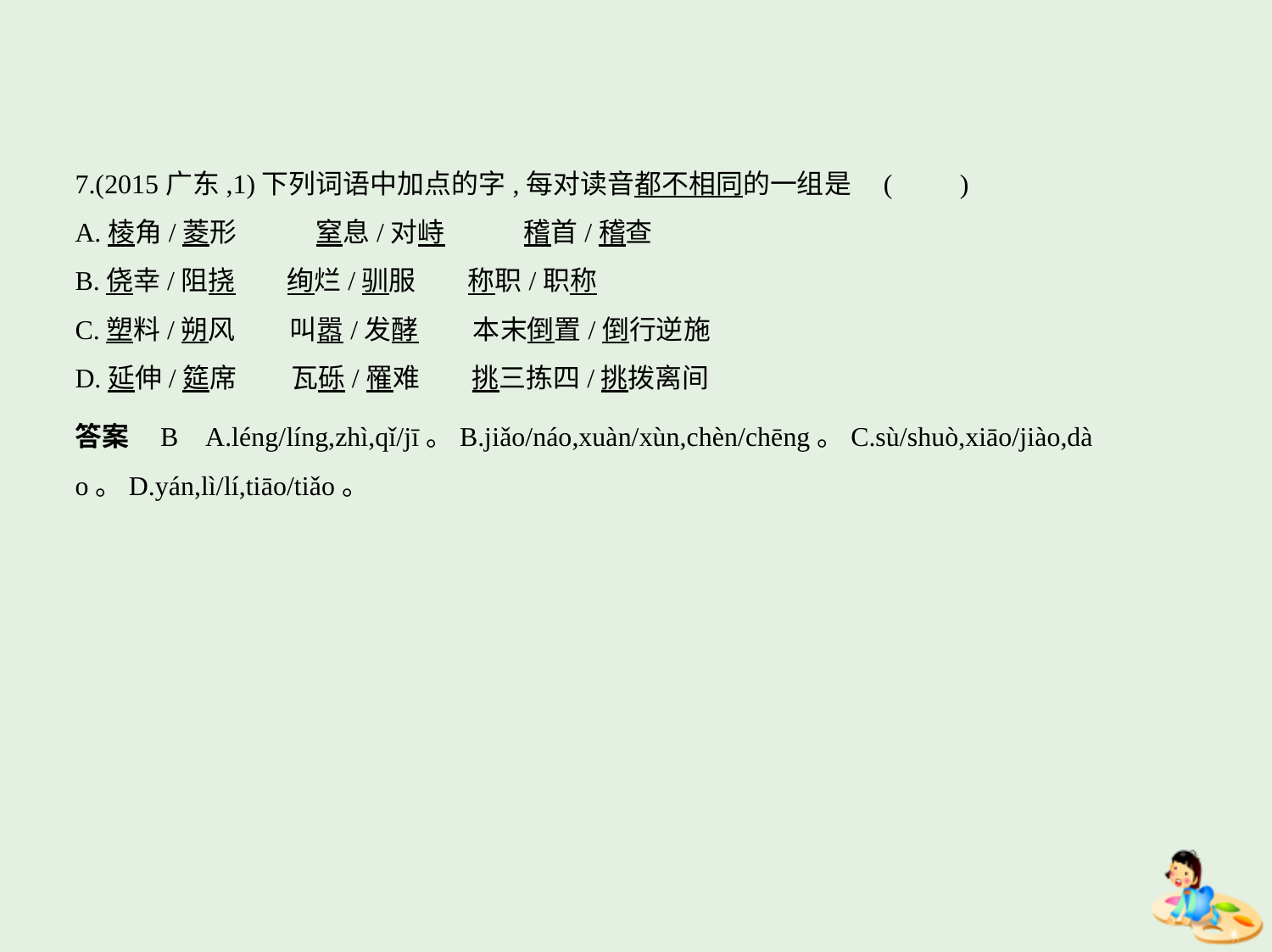

7.(2015广东,1)下列词语中加点的字,每对读音都不相同的一组是 (　　)
A.棱角/菱形　　    窒息/对峙　　    稽首/稽查
B.侥幸/阻挠　    绚烂/驯服　    称职/职称
C.塑料/朔风　　叫嚣/发酵　　本末倒置/倒行逆施
D.延伸/筵席　　瓦砾/罹难　    挑三拣四/挑拨离间
答案    B    A.léng/líng,zhì,qǐ/jī。B.jiǎo/náo,xuàn/xùn,chèn/chēng。C.sù/shuò,xiāo/jiào,dà
o。D.yán,lì/lí,tiāo/tiǎo。